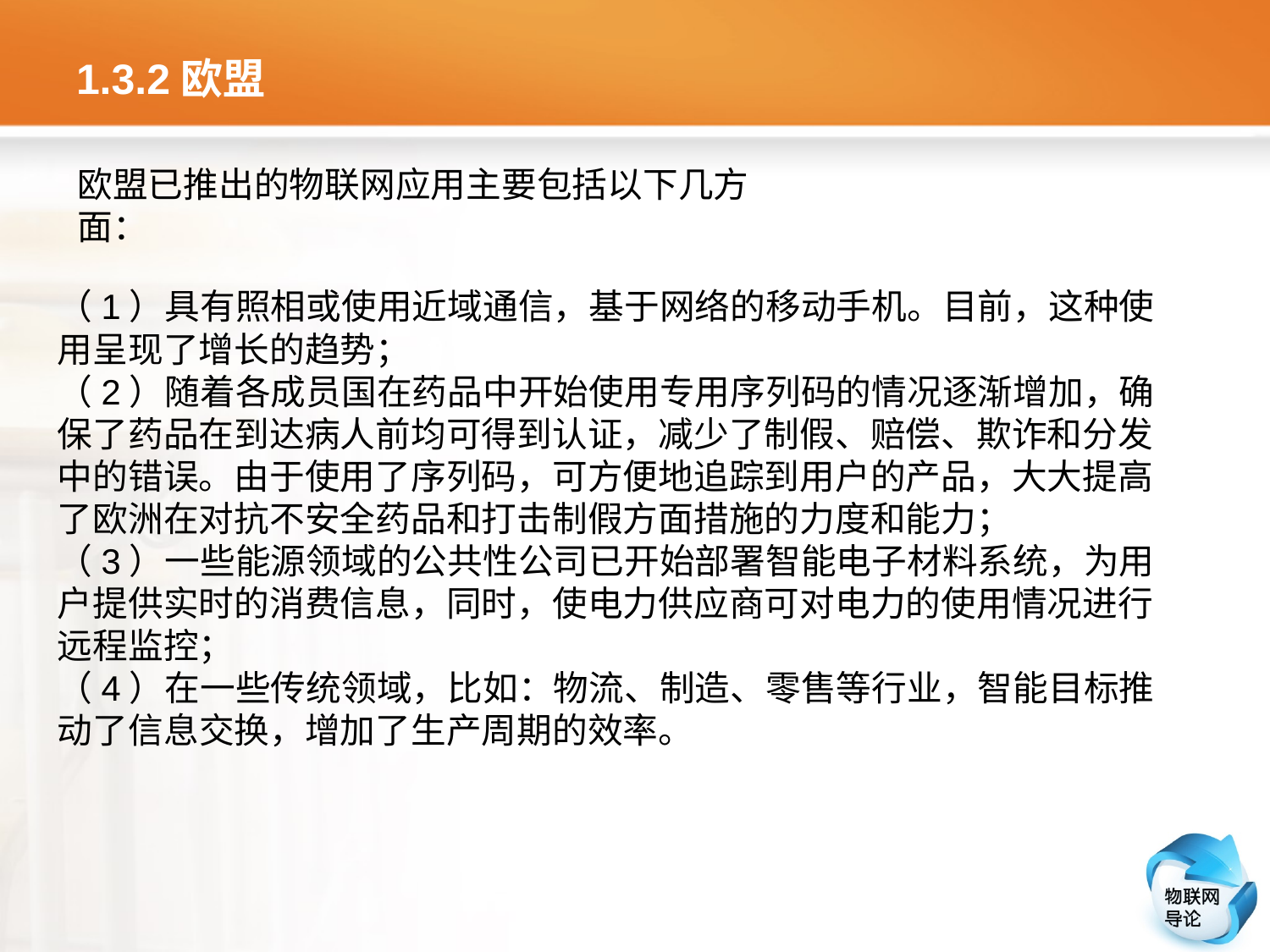

# 1.3.2欧盟
欧盟已推出的物联网应用主要包括以下几方面：

（1）具有照相或使用近域通信，基于网络的移动手机。目前，这种使用呈现了增长的趋势；
（2）随着各成员国在药品中开始使用专用序列码的情况逐渐增加，确保了药品在到达病人前均可得到认证，减少了制假、赔偿、欺诈和分发中的错误。由于使用了序列码，可方便地追踪到用户的产品，大大提高了欧洲在对抗不安全药品和打击制假方面措施的力度和能力；
（3）一些能源领域的公共性公司已开始部署智能电子材料系统，为用户提供实时的消费信息，同时，使电力供应商可对电力的使用情况进行远程监控；
（4）在一些传统领域，比如：物流、制造、零售等行业，智能目标推动了信息交换，增加了生产周期的效率。